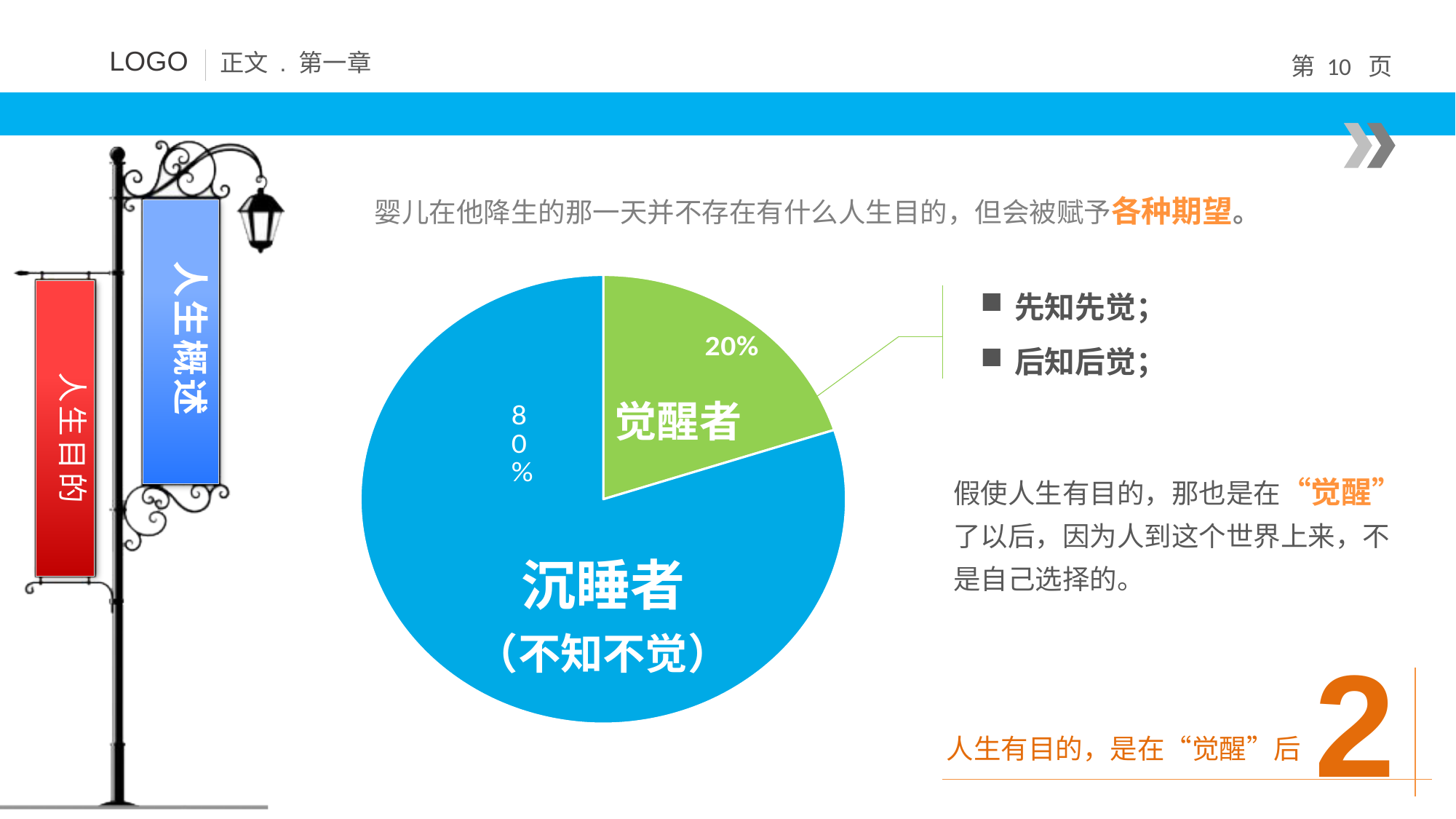

婴儿在他降生的那一天并不存在有什么人生目的，但会被赋予各种期望。

### Chart

| Category | 列1 |
|---|---|
| A | 2.0 |
| B | 8.0 |
先知先觉；
后知后觉；
人生目的
觉醒者
假使人生有目的，那也是在“觉醒”了以后，因为人到这个世界上来，不是自己选择的。
沉睡者
（不知不觉）
2
人生有目的，是在“觉醒”后